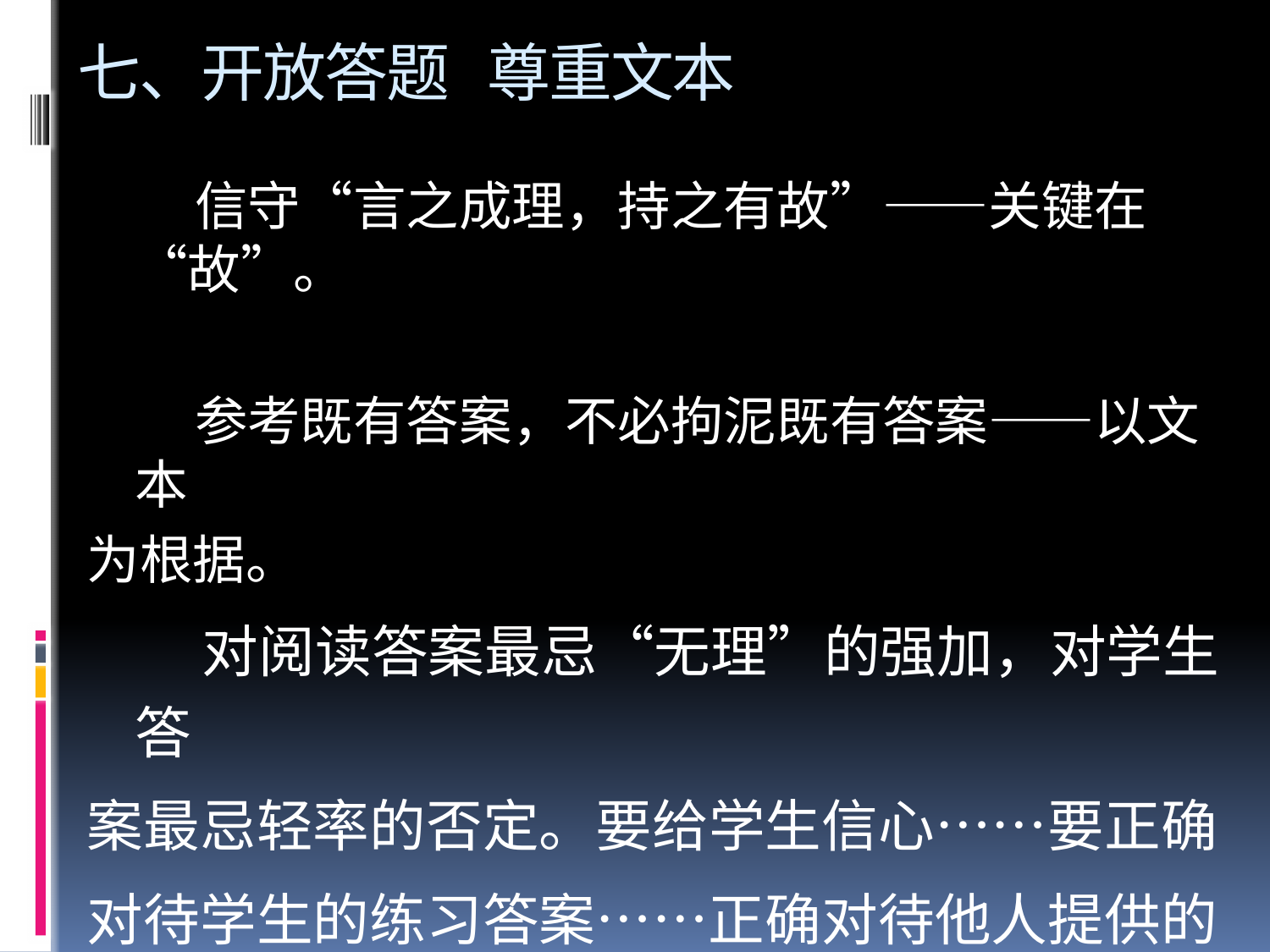

# 七、开放答题   尊重文本
        信守“言之成理，持之有故”——关键在“故”。

        参考既有答案，不必拘泥既有答案——以文本
为根据。
        对阅读答案最忌“无理”的强加，对学生答
案最忌轻率的否定。要给学生信心……要正确
对待学生的练习答案……正确对待他人提供的
“参考答案”，学生的答案与“参考答案”不一致
的时候，会有不同况，需要具体分析。